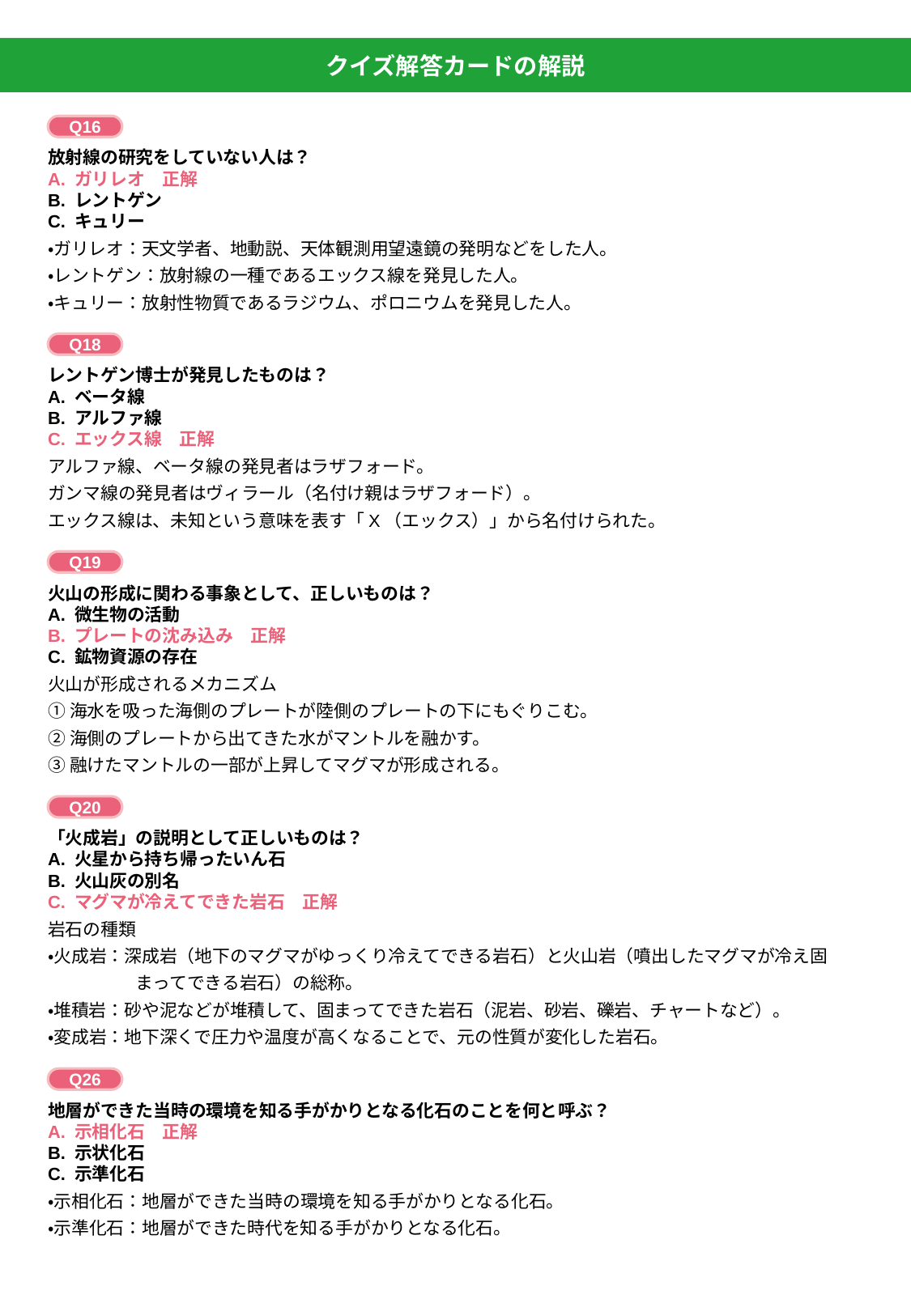

クイズ解答カードの解説
Q16
放射線の研究をしていない人は？
A. ガリレオ　正解
B. レントゲン
C. キュリー
・ガリレオ：天文学者、地動説、天体観測用望遠鏡の発明などをした人。
・レントゲン：放射線の一種であるエックス線を発見した人。
・キュリー：放射性物質であるラジウム、ポロニウムを発見した人。
Q18
レントゲン博士が発見したものは？
A. ベータ線
B. アルファ線
C. エックス線　正解
アルファ線、ベータ線の発見者はラザフォード。
ガンマ線の発見者はヴィラール（名付け親はラザフォード）。
エックス線は、未知という意味を表す「X（エックス）」から名付けられた。
Q19
火山の形成に関わる事象として、正しいものは？
A. 微生物の活動
B. プレートの沈み込み　正解
C. 鉱物資源の存在
火山が形成されるメカニズム
①海水を吸った海側のプレートが陸側のプレートの下にもぐりこむ。
②海側のプレートから出てきた水がマントルを融かす。
③融けたマントルの一部が上昇してマグマが形成される。
Q20
「火成岩」の説明として正しいものは？
A. 火星から持ち帰ったいん石
B. 火山灰の別名
C. マグマが冷えてできた岩石　正解
岩石の種類
・火成岩：深成岩（地下のマグマがゆっくり冷えてできる岩石）と火山岩（噴出したマグマが冷え固
　　　　　まってできる岩石）の総称。
・堆積岩：砂や泥などが堆積して、固まってできた岩石（泥岩、砂岩、礫岩、チャートなど）。
・変成岩：地下深くで圧力や温度が高くなることで、元の性質が変化した岩石。
Q26
地層ができた当時の環境を知る手がかりとなる化石のことを何と呼ぶ？
A. 示相化石　正解
B. 示状化石
C. 示準化石
・示相化石：地層ができた当時の環境を知る手がかりとなる化石。
・示準化石：地層ができた時代を知る手がかりとなる化石。